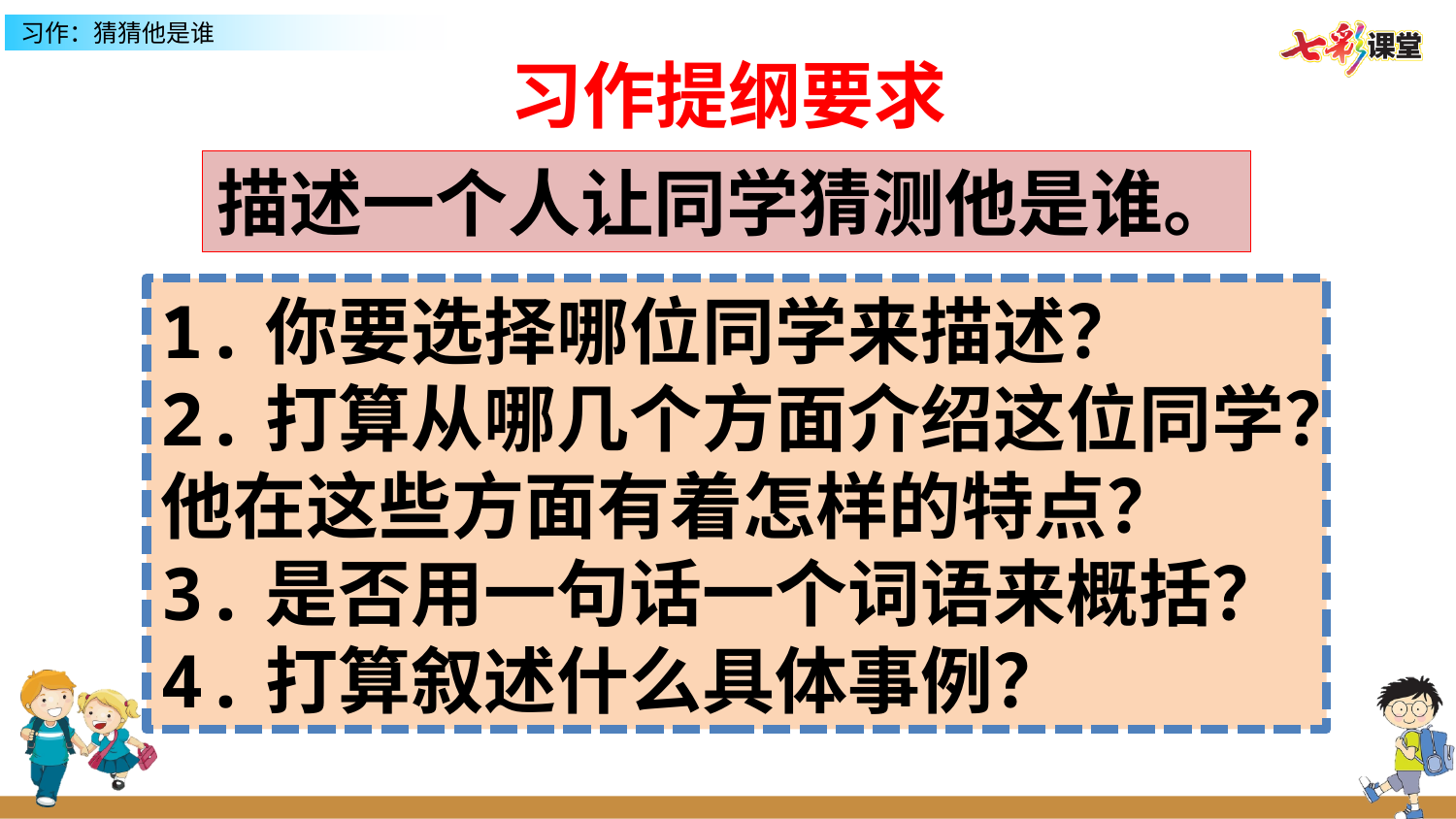

习作提纲要求
描述一个人让同学猜测他是谁。
1.你要选择哪位同学来描述？
2.打算从哪几个方面介绍这位同学？他在这些方面有着怎样的特点？
3.是否用一句话一个词语来概括？
4.打算叙述什么具体事例？